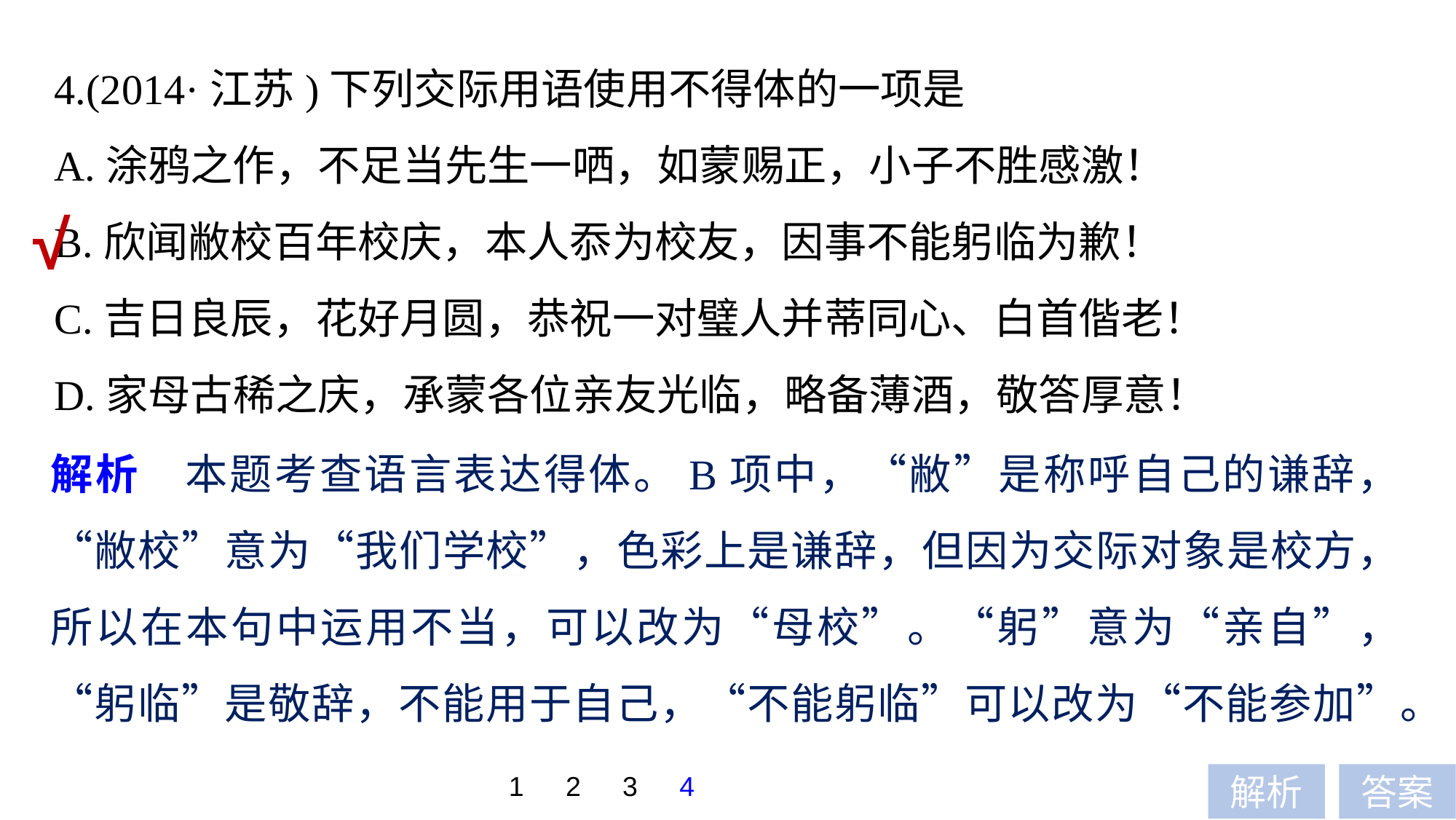

4.(2014·江苏)下列交际用语使用不得体的一项是
A.涂鸦之作，不足当先生一哂，如蒙赐正，小子不胜感激！
B.欣闻敝校百年校庆，本人忝为校友，因事不能躬临为歉！
C.吉日良辰，花好月圆，恭祝一对璧人并蒂同心、白首偕老！
D.家母古稀之庆，承蒙各位亲友光临，略备薄酒，敬答厚意！
√
解析　本题考查语言表达得体。B项中，“敝”是称呼自己的谦辞，“敝校”意为“我们学校”，色彩上是谦辞，但因为交际对象是校方，所以在本句中运用不当，可以改为“母校”。“躬”意为“亲自”，“躬临”是敬辞，不能用于自己，“不能躬临”可以改为“不能参加”。
1
2
3
4
解析
答案